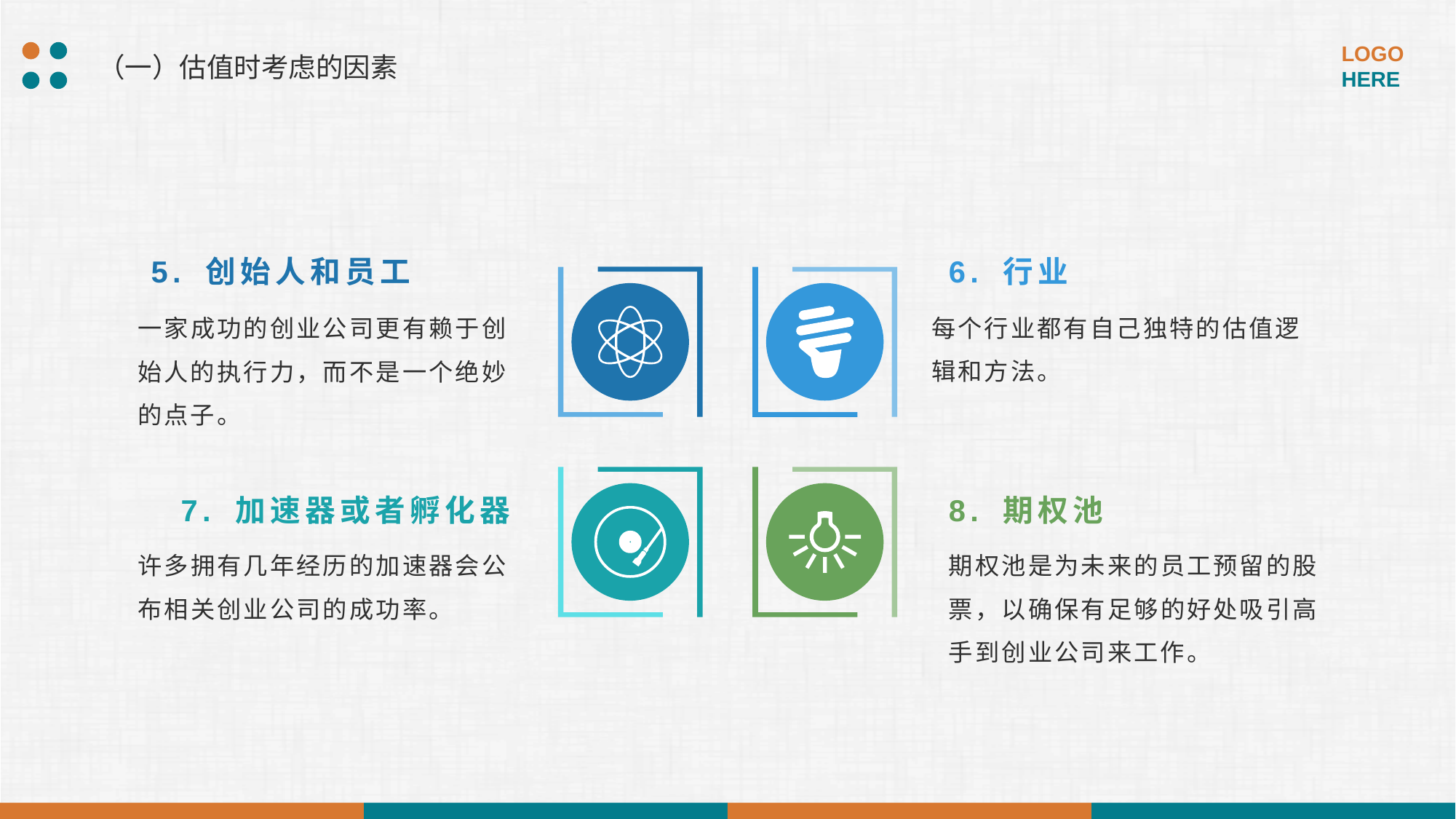

（一）估值时考虑的因素
5. 创始人和员工
6. 行业

每个行业都有自己独特的估值逻辑和方法。
一家成功的创业公司更有赖于创始人的执行力，而不是一个绝妙的点子。

7. 加速器或者孵化器
8. 期权池

许多拥有几年经历的加速器会公布相关创业公司的成功率。
期权池是为未来的员工预留的股票，以确保有足够的好处吸引高手到创业公司来工作。